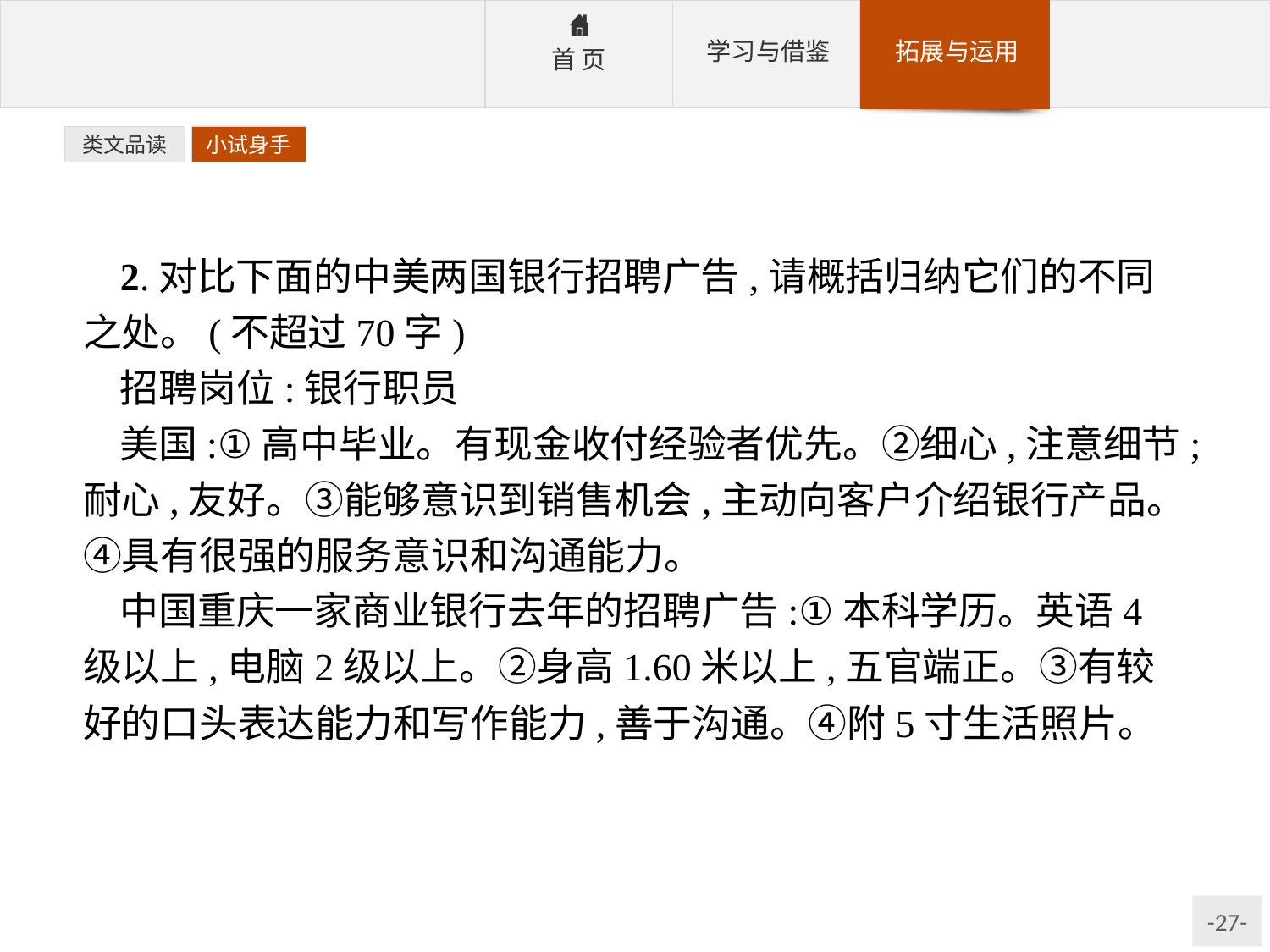

类文品读
小试身手
2.对比下面的中美两国银行招聘广告,请概括归纳它们的不同之处。(不超过70字)
招聘岗位:银行职员
美国:①高中毕业。有现金收付经验者优先。②细心,注意细节;耐心,友好。③能够意识到销售机会,主动向客户介绍银行产品。④具有很强的服务意识和沟通能力。
中国重庆一家商业银行去年的招聘广告:①本科学历。英语4级以上,电脑2级以上。②身高1.60米以上,五官端正。③有较好的口头表达能力和写作能力,善于沟通。④附5寸生活照片。